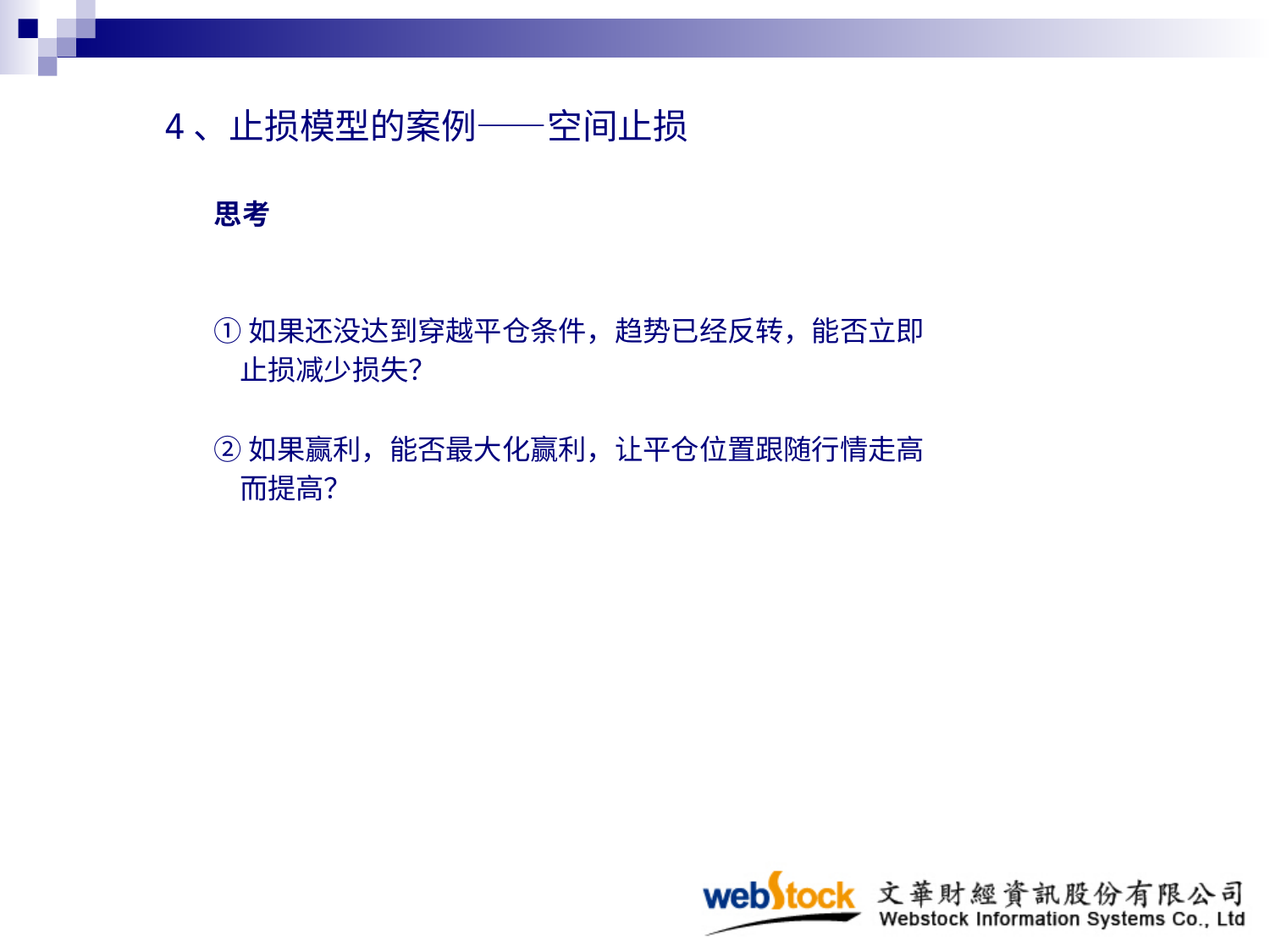

4、止损模型的案例——空间止损
思考
①如果还没达到穿越平仓条件，趋势已经反转，能否立即
   止损减少损失？

②如果赢利，能否最大化赢利，让平仓位置跟随行情走高
   而提高？